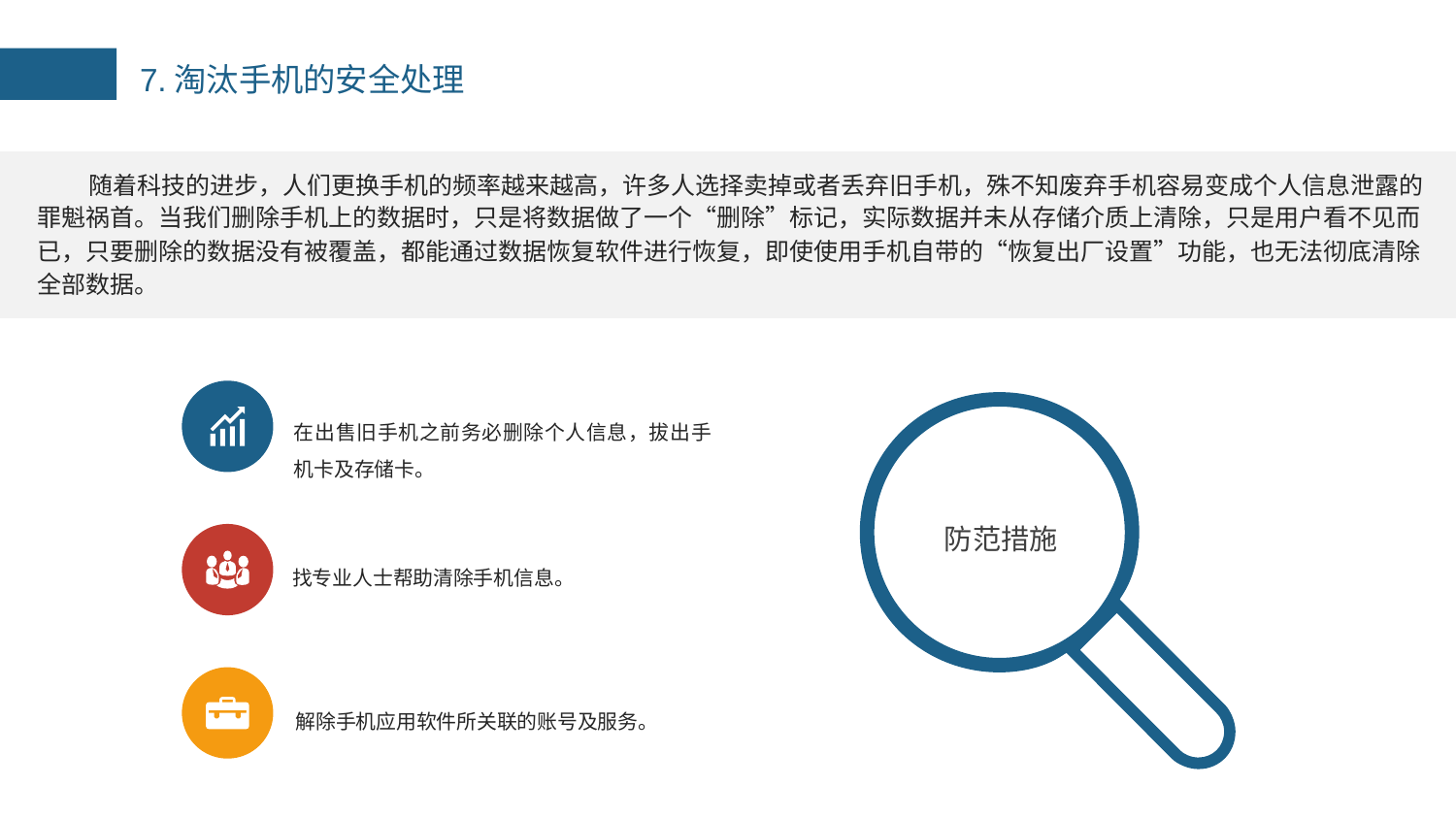

7.淘汰手机的安全处理

随着科技的进步，人们更换手机的频率越来越高，许多人选择卖掉或者丢弃旧手机，殊不知废弃手机容易变成个人信息泄露的罪魁祸首。当我们删除手机上的数据时，只是将数据做了一个“删除”标记，实际数据并未从存储介质上清除，只是用户看不见而已，只要删除的数据没有被覆盖，都能通过数据恢复软件进行恢复，即使使用手机自带的“恢复出厂设置”功能，也无法彻底清除全部数据。

在出售旧手机之前务必删除个人信息，拔出手机卡及存储卡。

防范措施

找专业人士帮助清除手机信息。

解除手机应用软件所关联的账号及服务。